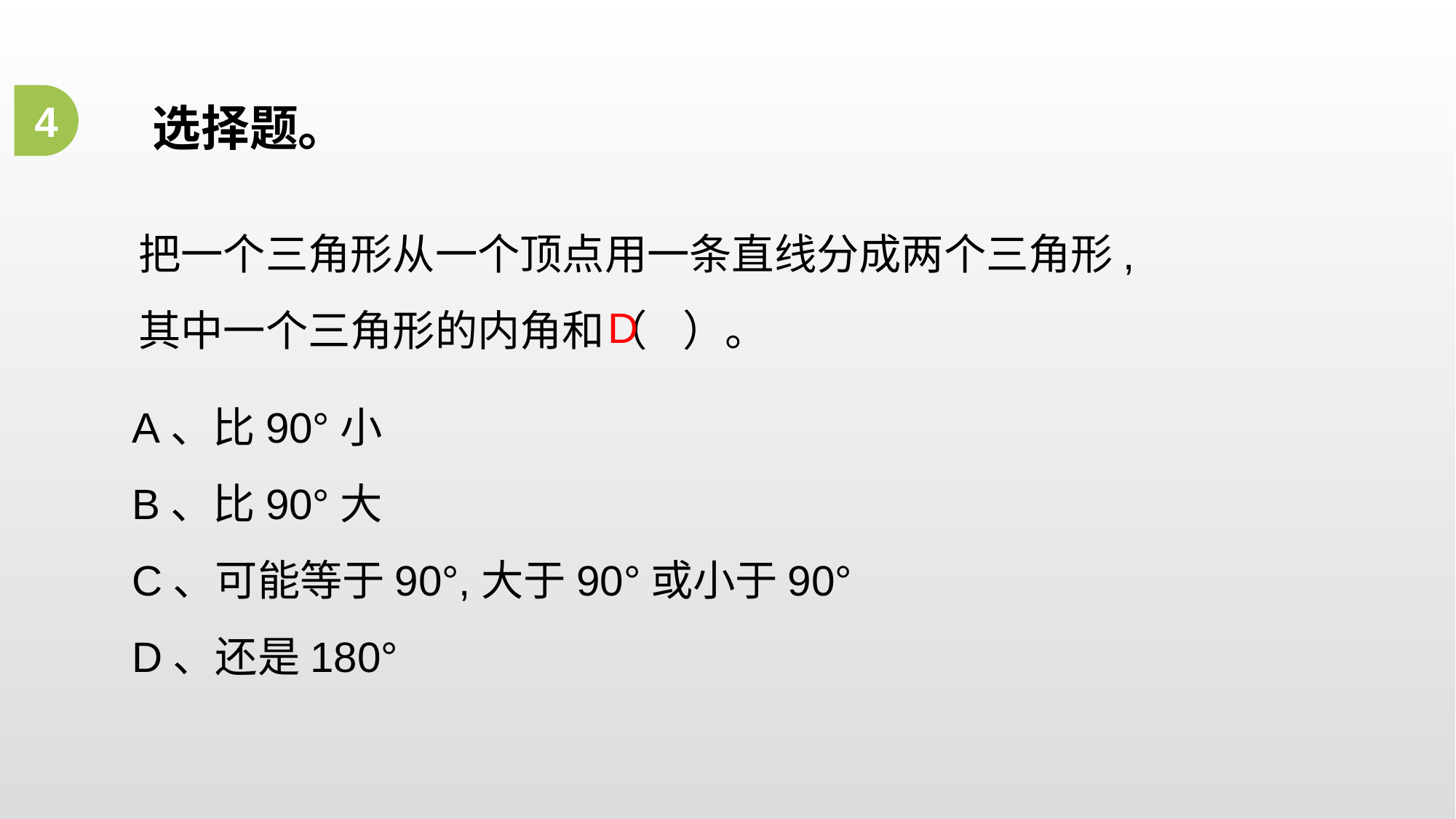

4
选择题。
把一个三角形从一个顶点用一条直线分成两个三角形,其中一个三角形的内角和（   ）。
D

A、比90°小
B、比90°大
C、可能等于90°,大于90°或小于90°
D、还是180°